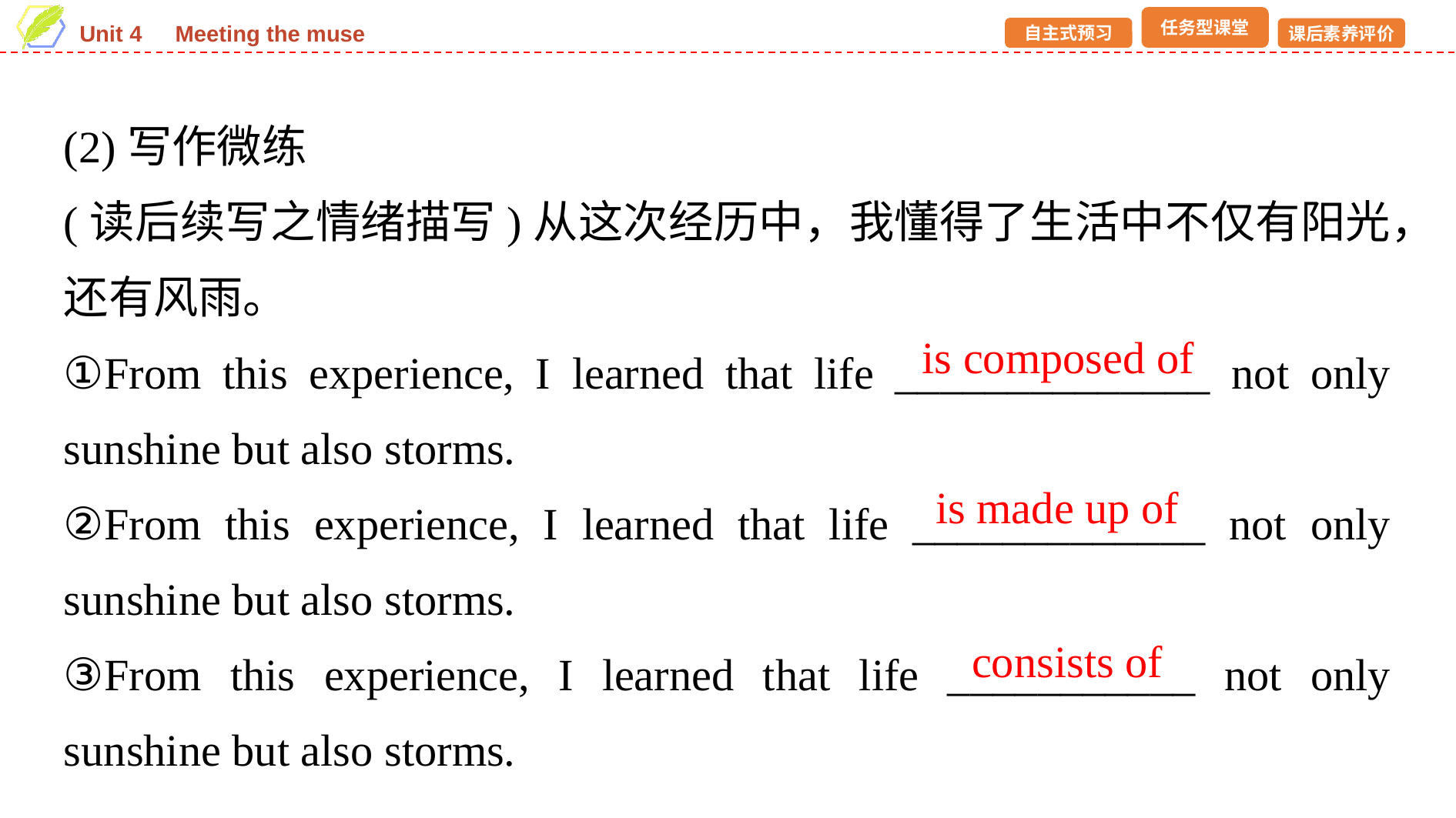

(2)写作微练
(读后续写之情绪描写)从这次经历中，我懂得了生活中不仅有阳光，还有风雨。
①From this experience, I learned that life ______________ not only sunshine but also storms.
②From this experience, I learned that life _____________ not only sunshine but also storms.
③From this experience, I learned that life ___________ not only sunshine but also storms.
is composed of
is made up of
consists of